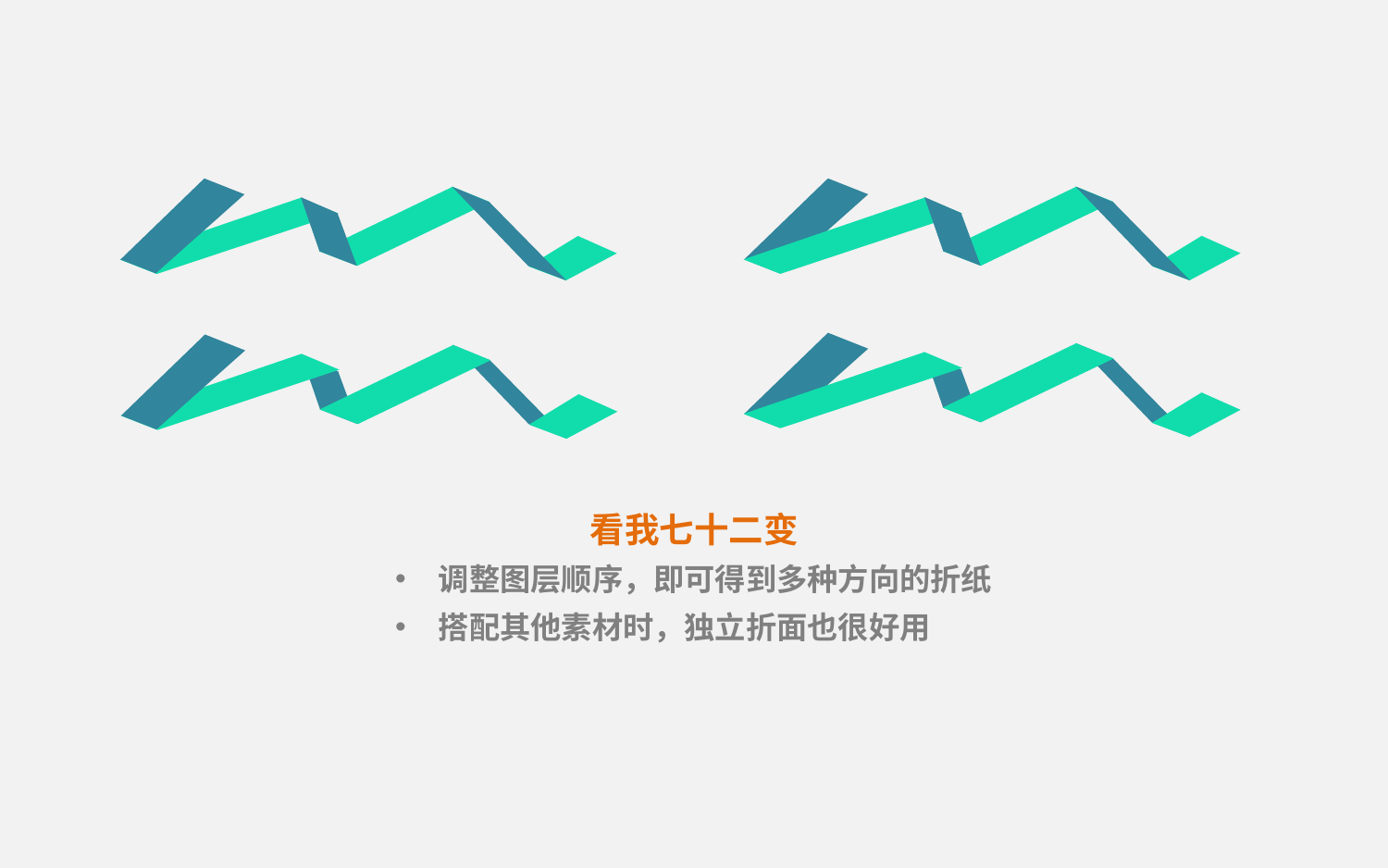

看我七十二变
调整图层顺序，即可得到多种方向的折纸
搭配其他素材时，独立折面也很好用